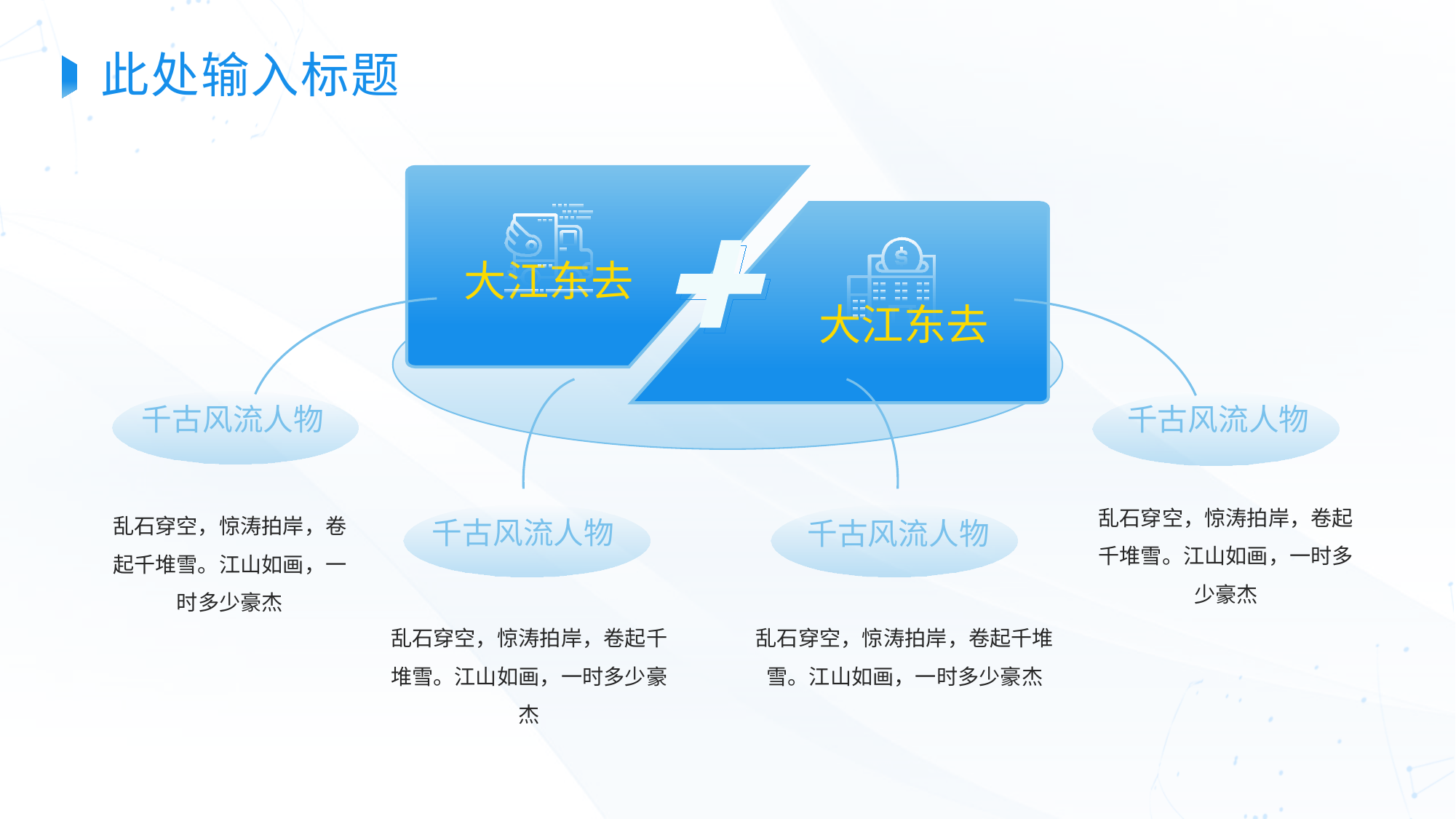

此处输入标题

大江东去

大江东去

千古风流人物
千古风流人物
乱石穿空，惊涛拍岸，卷起千堆雪。江山如画，一时多少豪杰
千古风流人物
千古风流人物
乱石穿空，惊涛拍岸，卷起千堆雪。江山如画，一时多少豪杰
乱石穿空，惊涛拍岸，卷起千堆雪。江山如画，一时多少豪杰
乱石穿空，惊涛拍岸，卷起千堆雪。江山如画，一时多少豪杰